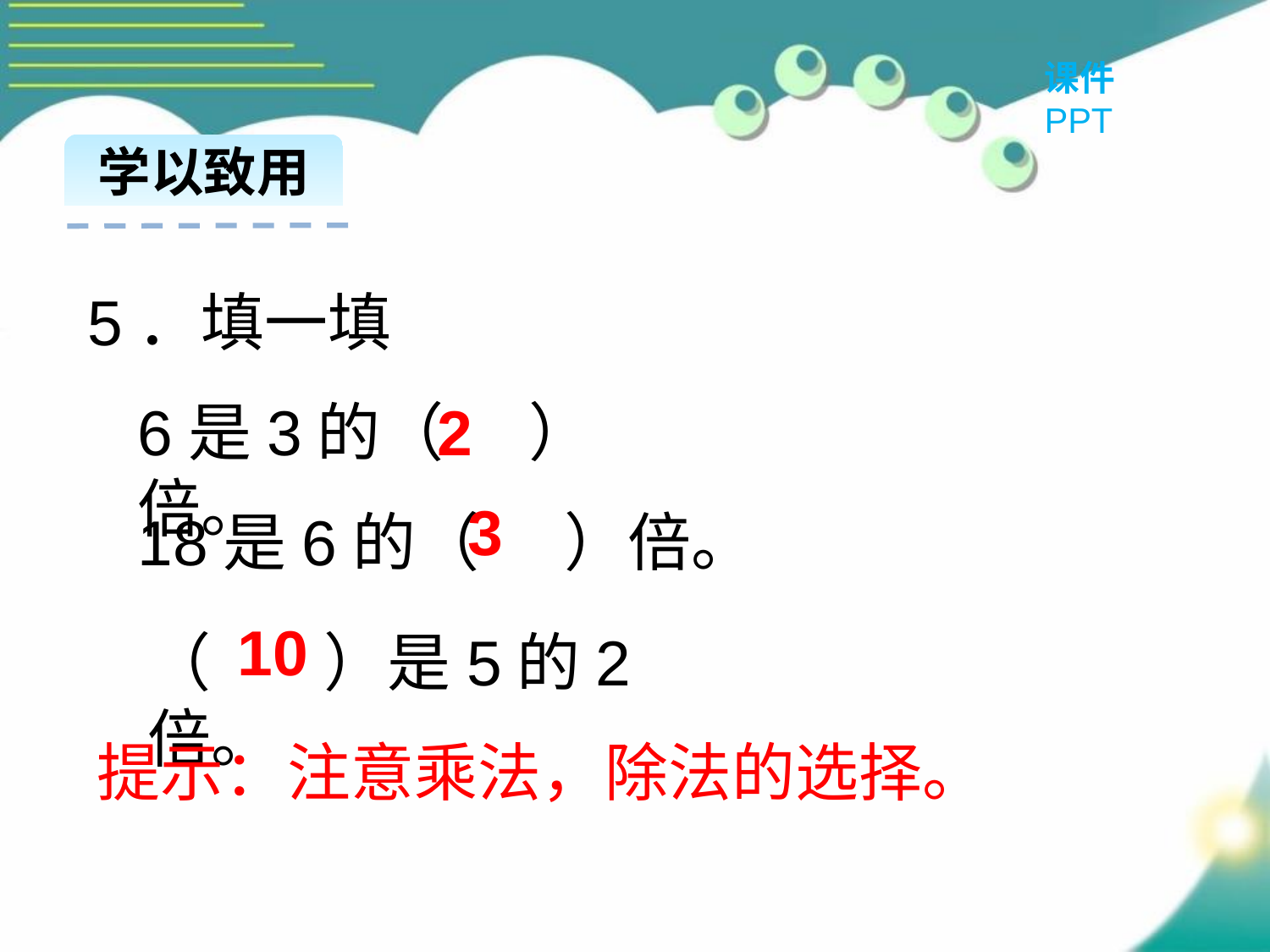

课件PPT
学以致用

5．填一填
6是3的（      ）倍。
2
3
18是6的（      ）倍。
10
（        ）是5的2倍。
提示：注意乘法，除法的选择。